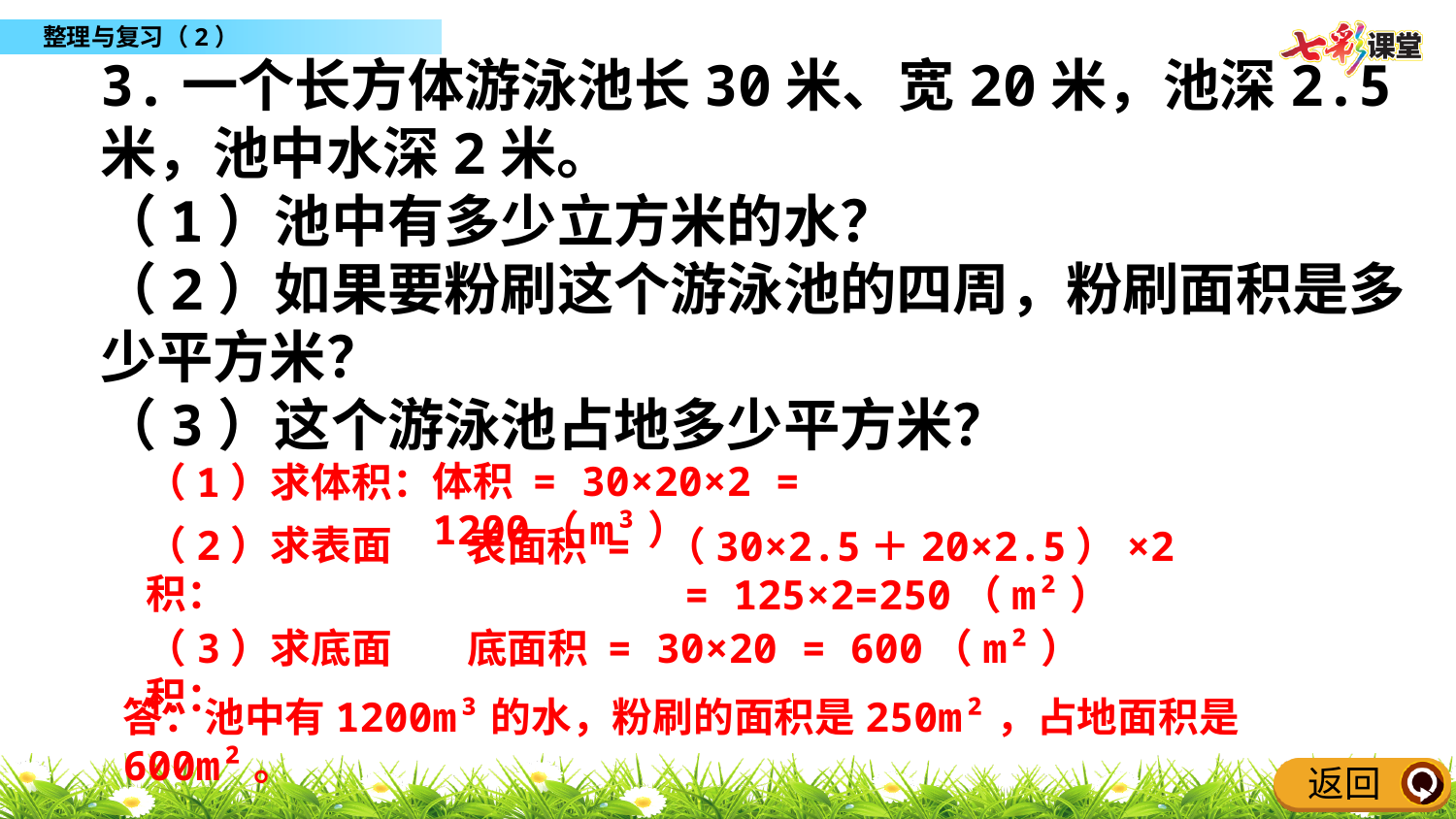

3.一个长方体游泳池长30米、宽20米，池深2.5米，池中水深2米。
（1）池中有多少立方米的水？
（2）如果要粉刷这个游泳池的四周，粉刷面积是多少平方米？
（3）这个游泳池占地多少平方米？
体积 = 30×20×2 = 1200（m³）
（1）求体积：
（2）求表面积：
表面积 = （30×2.5＋20×2.5）×2
         = 125×2=250（m²）
（3）求底面积：
底面积 = 30×20 = 600（m²）
答：池中有1200m³的水，粉刷的面积是250m²，占地面积是600m²。